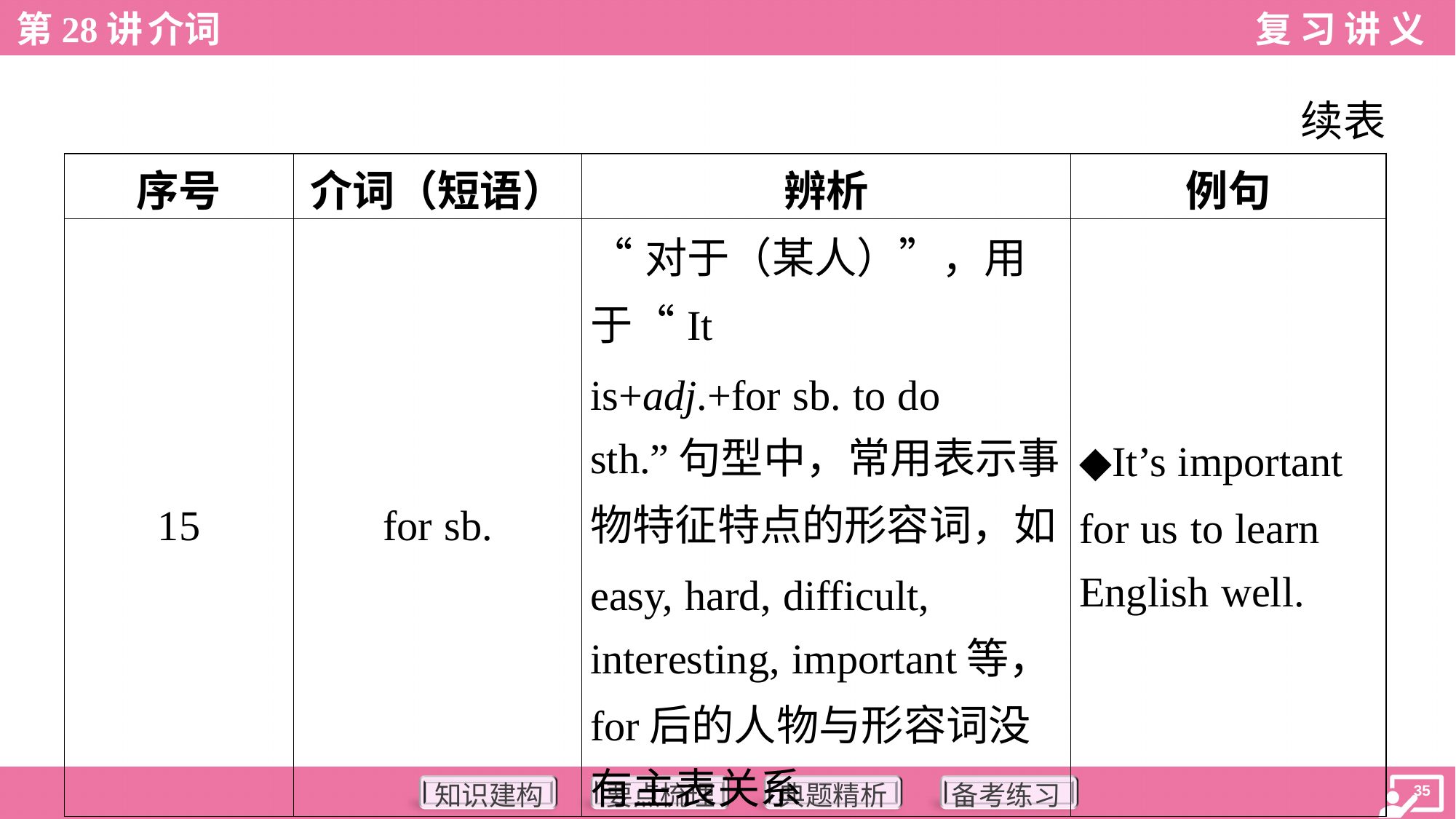

续表
| 序号 | 介词（短语） | 辨析 | 例句 |
| --- | --- | --- | --- |
| 15 | for sb. | “对于（某人）”，用于“It is+adj.+for sb. to do sth.”句型中，常用表示事 物特征特点的形容词，如 easy, hard, difficult, interesting, important等， for后的人物与形容词没 有主表关系 | ◆It’s important for us to learn English well. |